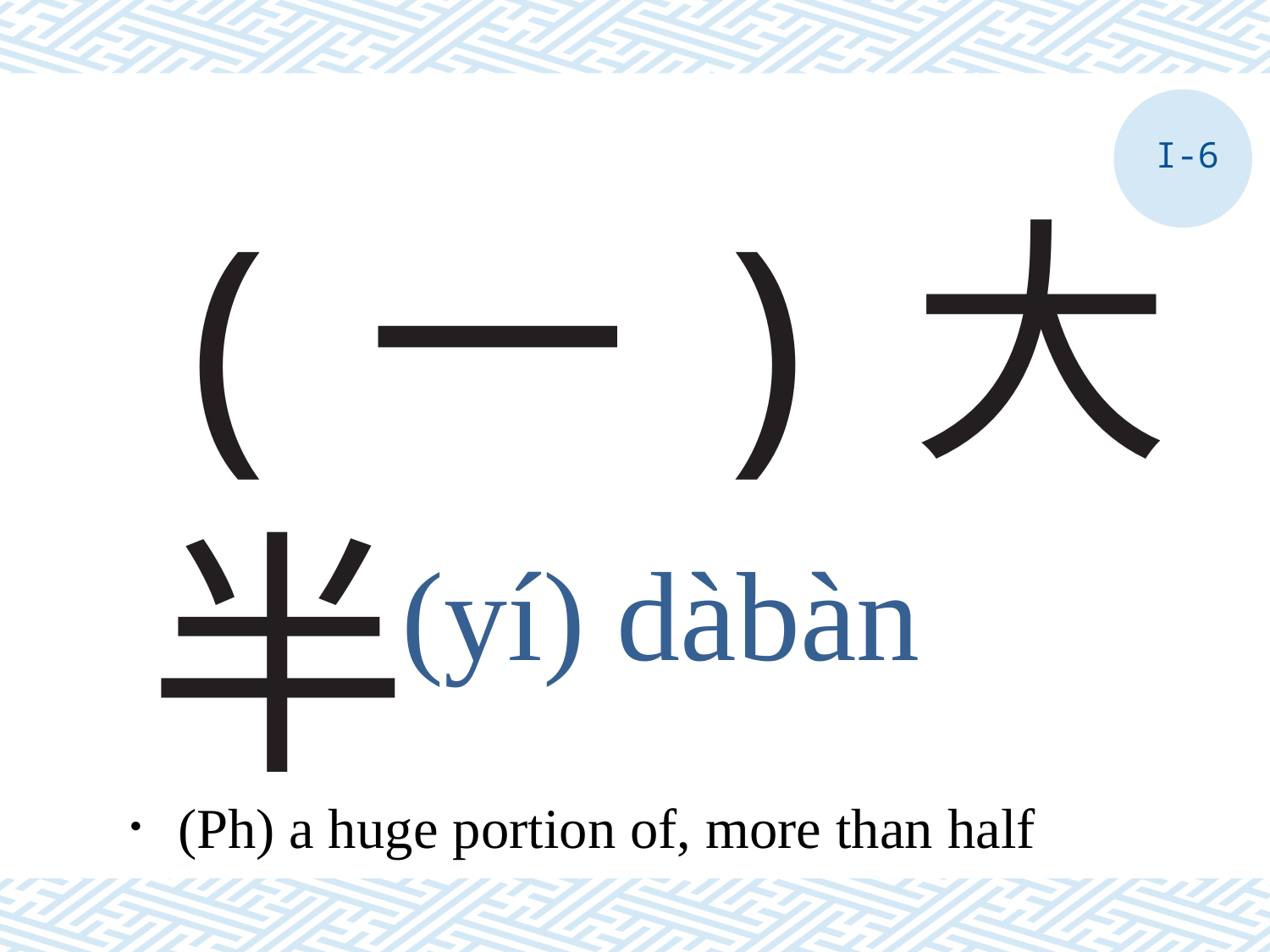

I-6

# (一)大半
(yí) dàbàn
．(Ph) a huge portion of, more than half